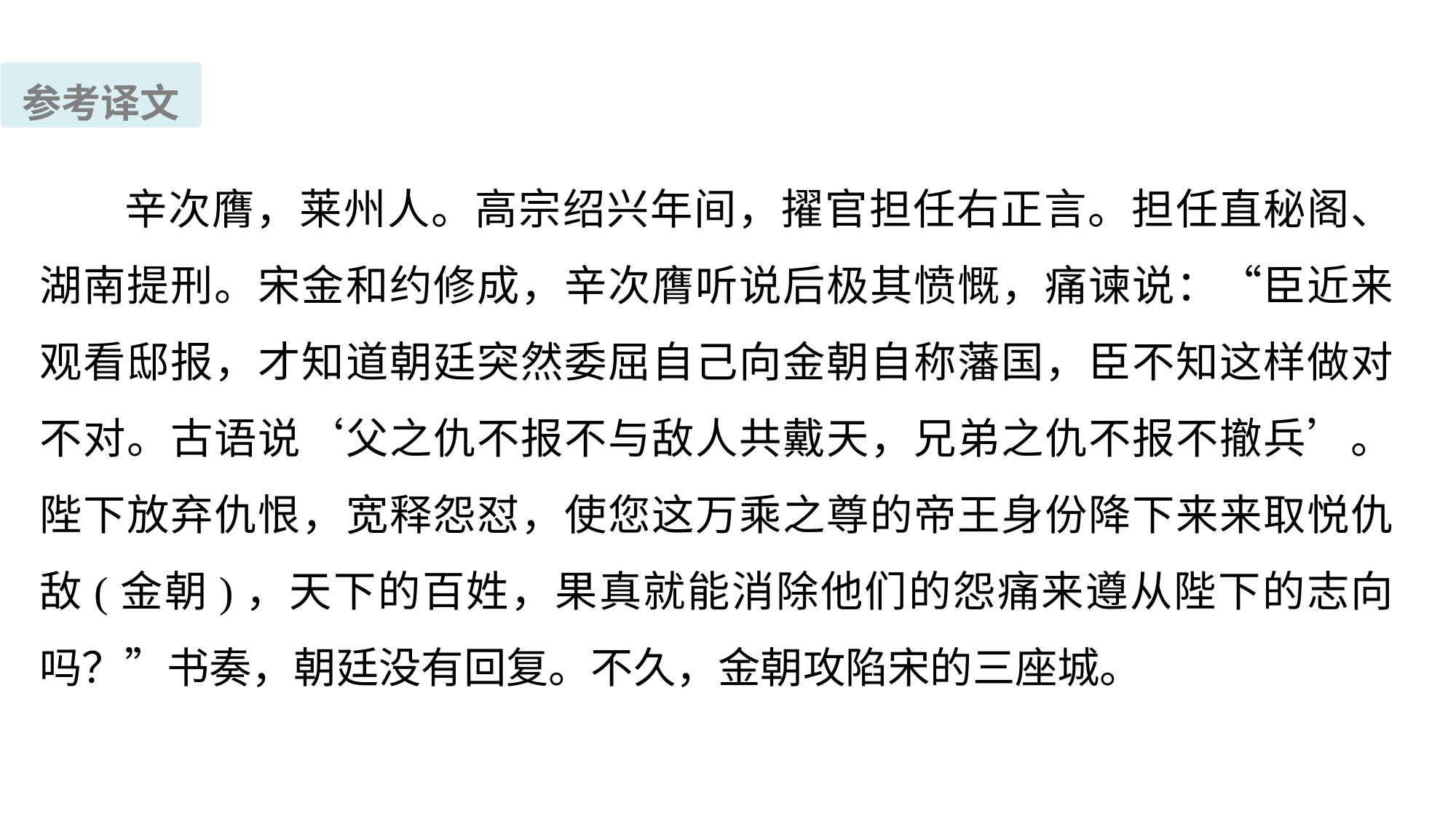

参考译文
辛次膺，莱州人。高宗绍兴年间，擢官担任右正言。担任直秘阁、湖南提刑。宋金和约修成，辛次膺听说后极其愤慨，痛谏说：“臣近来观看邸报，才知道朝廷突然委屈自己向金朝自称藩国，臣不知这样做对不对。古语说‘父之仇不报不与敌人共戴天，兄弟之仇不报不撤兵’。陛下放弃仇恨，宽释怨怼，使您这万乘之尊的帝王身份降下来来取悦仇敌(金朝)，天下的百姓，果真就能消除他们的怨痛来遵从陛下的志向吗？”书奏，朝廷没有回复。不久，金朝攻陷宋的三座城。